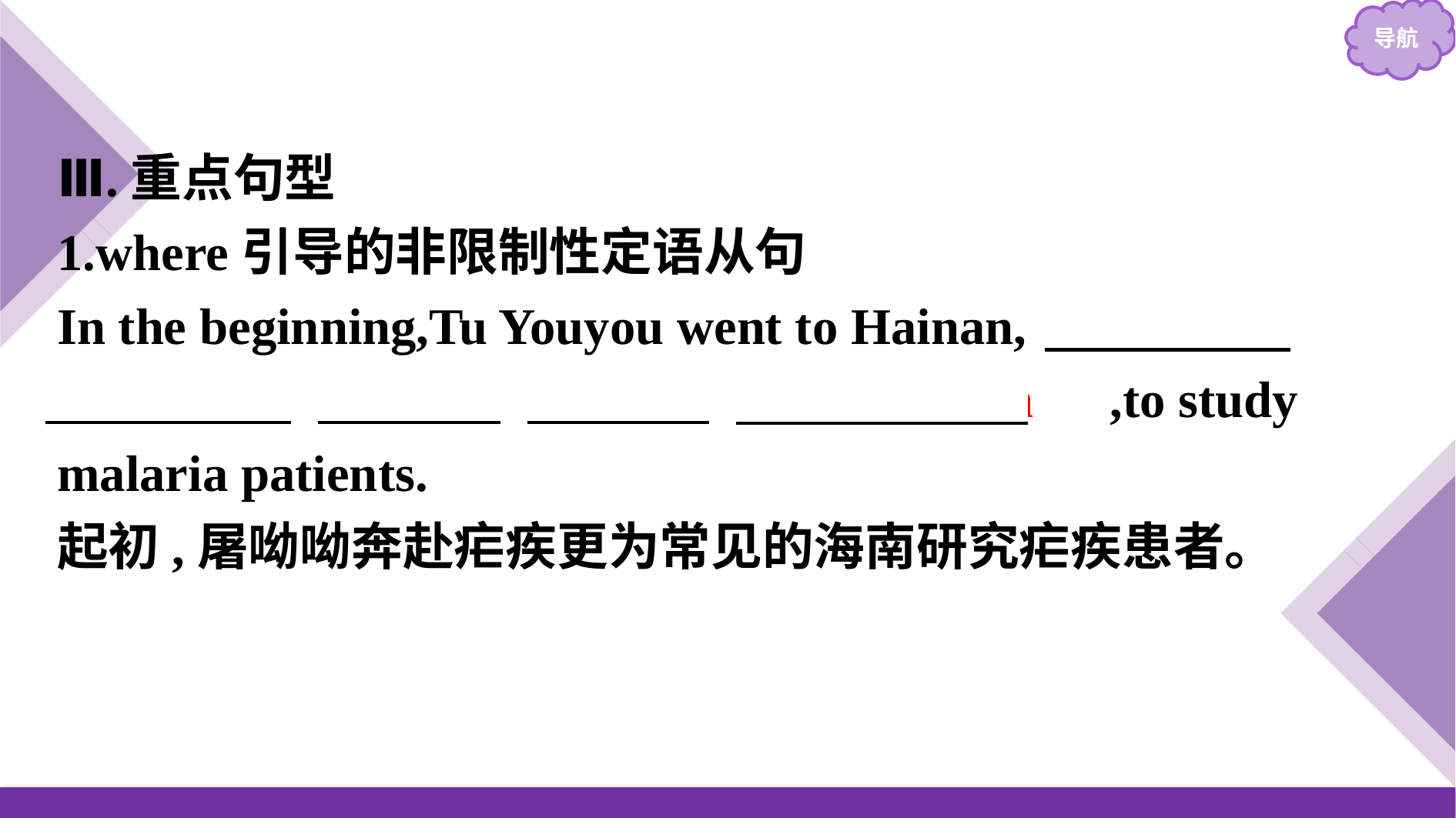

Ⅲ.重点句型
1.where引导的非限制性定语从句
In the beginning,Tu Youyou went to Hainan,　where　 　malaria　 　was　 　more　 　common　,to study malaria patients.
起初,屠呦呦奔赴疟疾更为常见的海南研究疟疾患者。